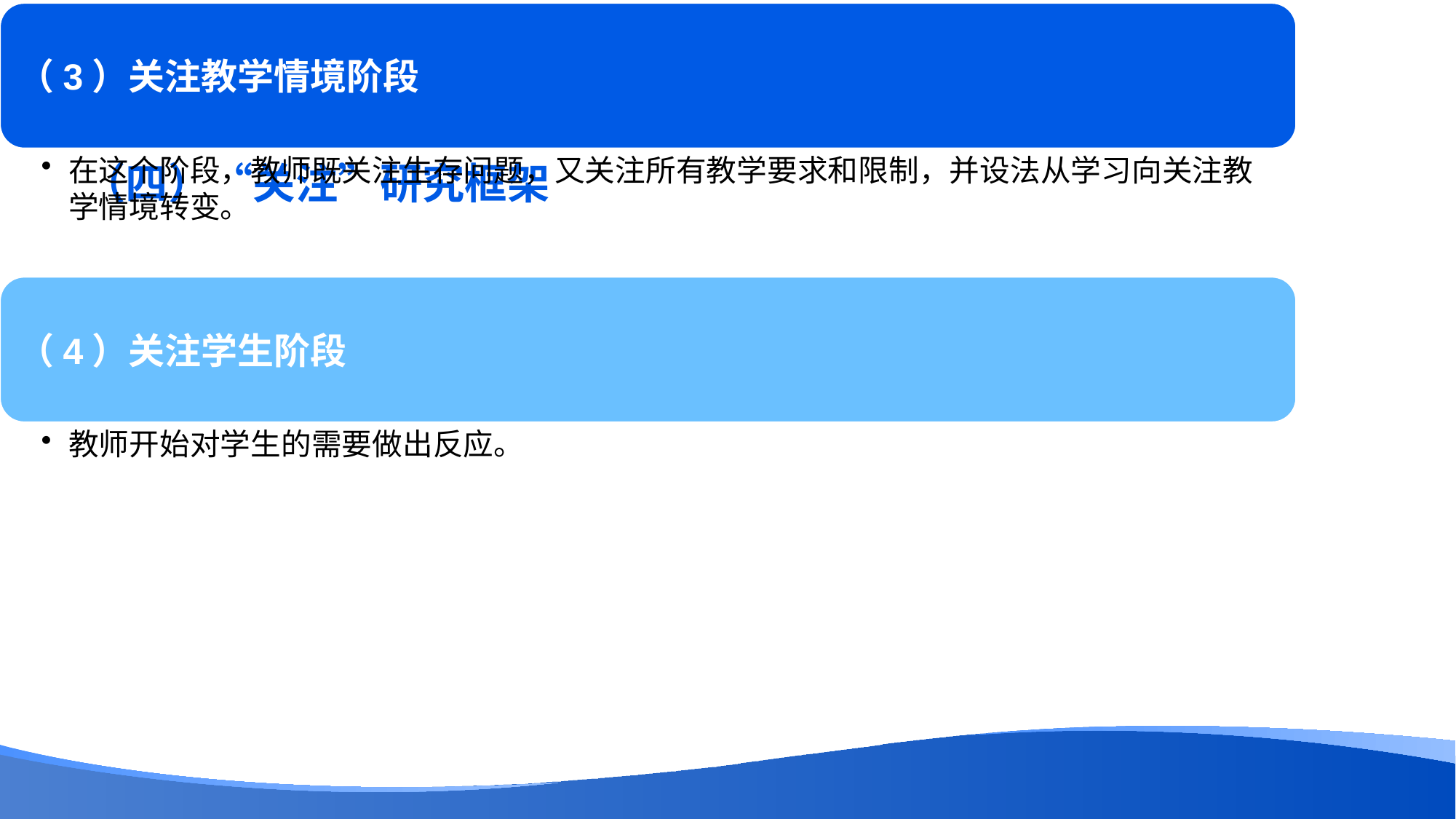

# 二、教师专业发展的阶段理论
（四）“关注”研究框架
（3）关注教学情境阶段
在这个阶段，教师既关注生存问题，又关注所有教学要求和限制，并设法从学习向关注教学情境转变。
（4）关注学生阶段
教师开始对学生的需要做出反应。